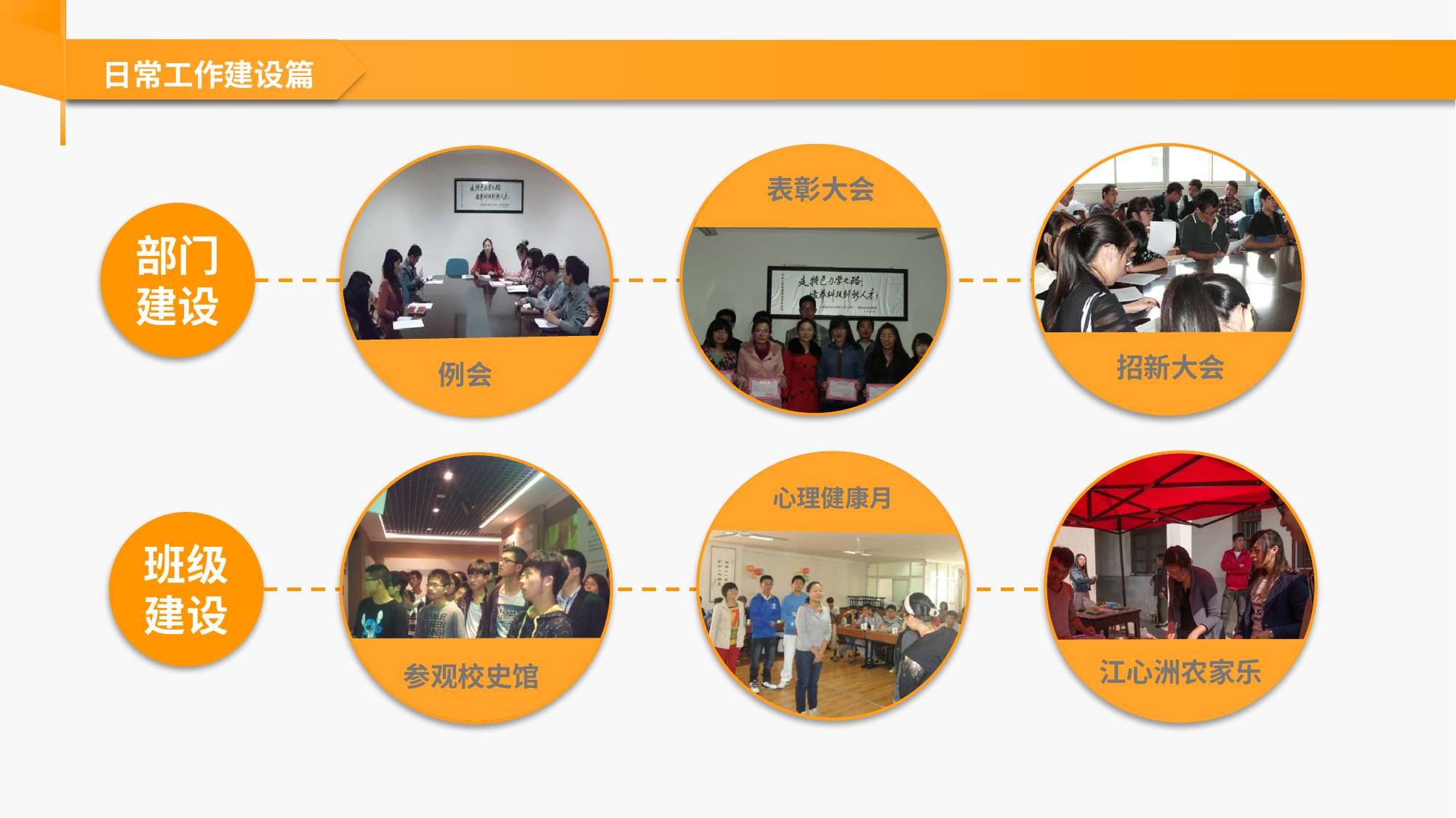

日常工作建设篇

表彰大会

招新大会

例会
部门建设

江心洲农家乐

参观校史馆

心理健康月
班级建设